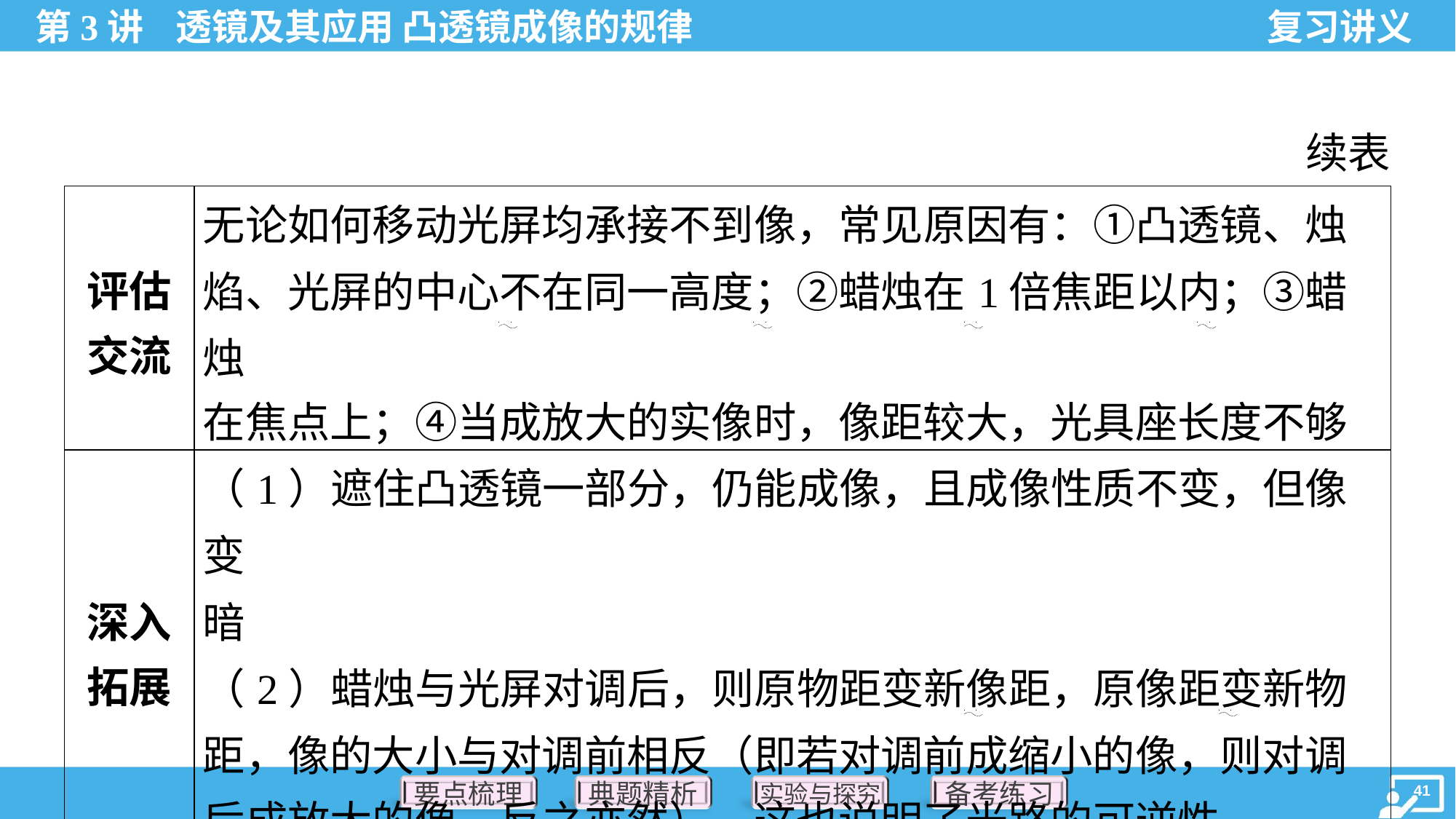

续表
| 评估 交流 | 无论如何移动光屏均承接不到像，常见原因有：①凸透镜、烛 焰、光屏的中心不在同一高度；②蜡烛在1倍焦距以内；③蜡烛 在焦点上；④当成放大的实像时，像距较大，光具座长度不够 |
| --- | --- |
| 深入 拓展 | （1）遮住凸透镜一部分，仍能成像，且成像性质不变，但像变 暗 （2）蜡烛与光屏对调后，则原物距变新像距，原像距变新物 距，像的大小与对调前相反（即若对调前成缩小的像，则对调 后成放大的像，反之亦然），这也说明了光路的可逆性 |
. .
. .
. .
. .
. .
. .
. .
. .
. .
. .
. .
. .